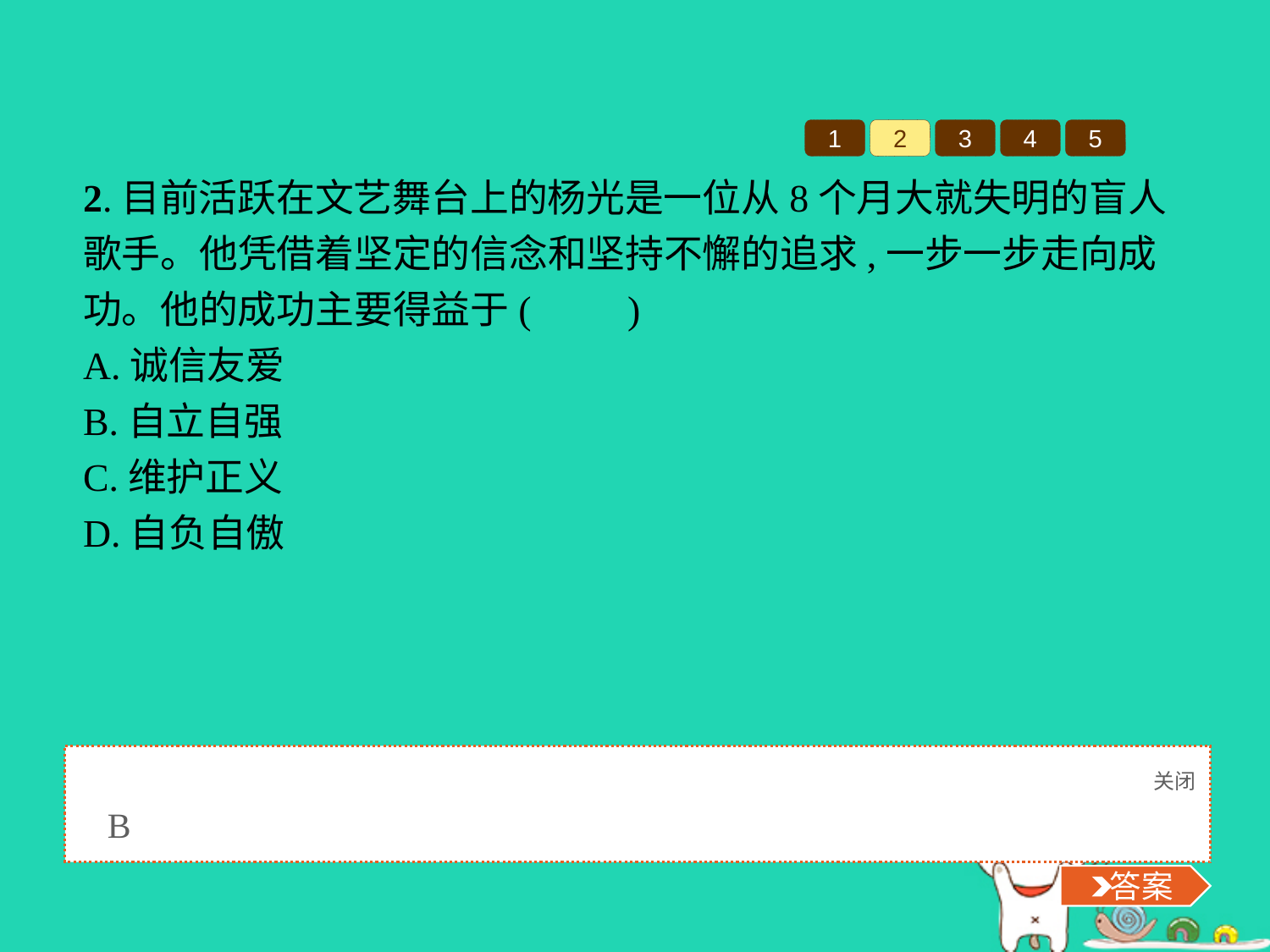

1
2
3
4
5
2.目前活跃在文艺舞台上的杨光是一位从8个月大就失明的盲人歌手。他凭借着坚定的信念和坚持不懈的追求,一步一步走向成功。他的成功主要得益于(　　)
A.诚信友爱
B.自立自强
C.维护正义
D.自负自傲

关闭
  答案

B
  答案